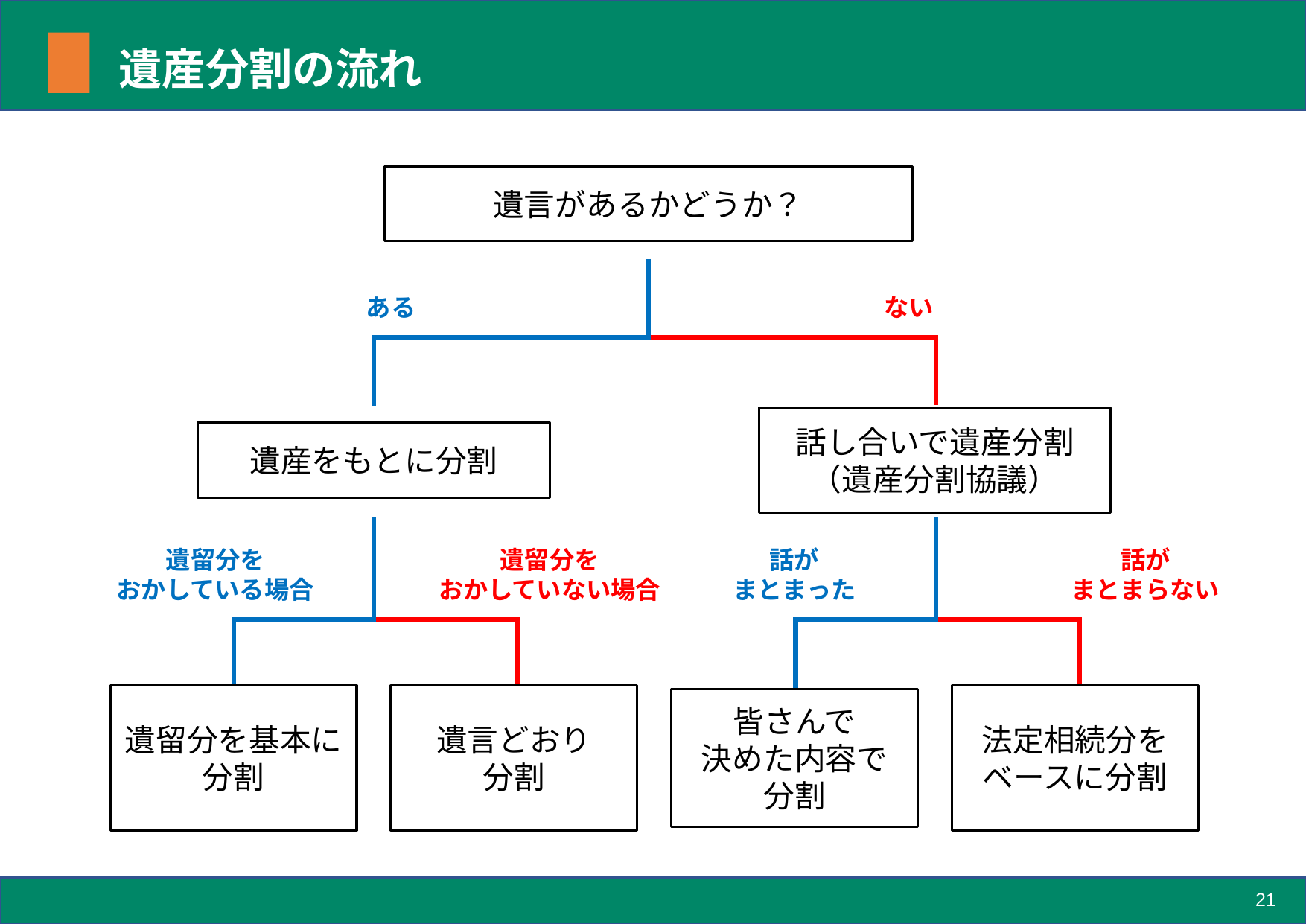

# 遺産分割の流れ
遺言があるかどうか？
ある
ない
遺産をもとに分割
話し合いで遺産分割（遺産分割協議）
遺留分を
おかしていない場合
話が
まとまった
話が
まとまらない
遺留分を
おかしている場合
遺留分を基本に
分割
遺言どおり
分割
皆さんで
決めた内容で
分割
法定相続分をベースに分割